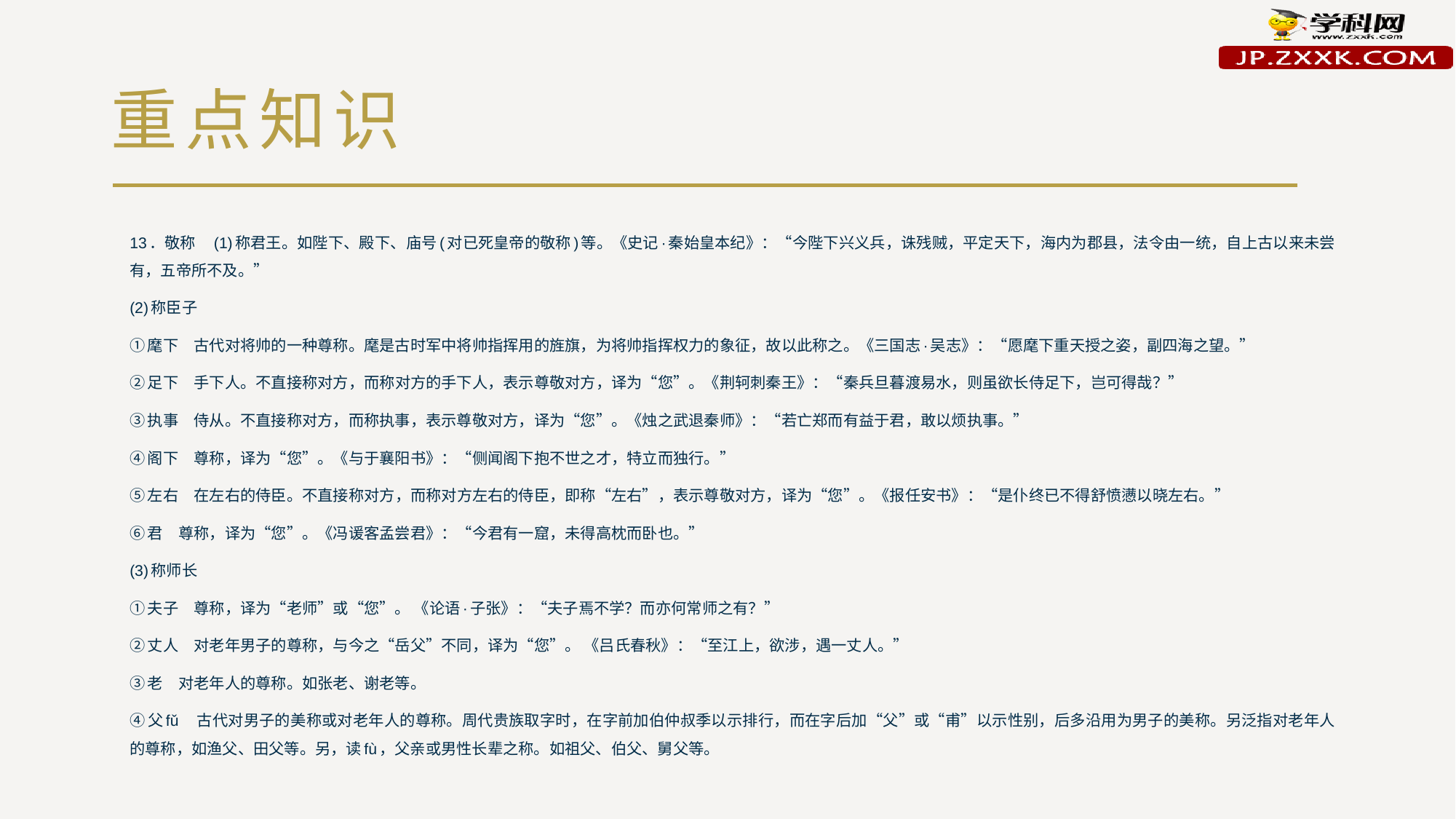

# 重点知识
13．敬称　(1)称君王。如陛下、殿下、庙号(对已死皇帝的敬称)等。《史记·秦始皇本纪》：“今陛下兴义兵，诛残贼，平定天下，海内为郡县，法令由一统，自上古以来未尝有，五帝所不及。”
(2)称臣子
①麾下　古代对将帅的一种尊称。麾是古时军中将帅指挥用的旌旗，为将帅指挥权力的象征，故以此称之。《三国志·吴志》：“愿麾下重天授之姿，副四海之望。”
②足下　手下人。不直接称对方，而称对方的手下人，表示尊敬对方，译为“您”。《荆轲刺秦王》：“秦兵旦暮渡易水，则虽欲长侍足下，岂可得哉？”
③执事　侍从。不直接称对方，而称执事，表示尊敬对方，译为“您”。《烛之武退秦师》：“若亡郑而有益于君，敢以烦执事。”
④阁下　尊称，译为“您”。《与于襄阳书》：“侧闻阁下抱不世之才，特立而独行。”
⑤左右　在左右的侍臣。不直接称对方，而称对方左右的侍臣，即称“左右”，表示尊敬对方，译为“您”。《报任安书》：“是仆终已不得舒愤懑以晓左右。”
⑥君　尊称，译为“您”。《冯谖客孟尝君》：“今君有一窟，未得高枕而卧也。”
(3)称师长
①夫子　尊称，译为“老师”或“您”。 《论语·子张》：“夫子焉不学？而亦何常师之有？”
②丈人　对老年男子的尊称，与今之“岳父”不同，译为“您”。 《吕氏春秋》：“至江上，欲涉，遇一丈人。”
③老　对老年人的尊称。如张老、谢老等。
④父fǔ　古代对男子的美称或对老年人的尊称。周代贵族取字时，在字前加伯仲叔季以示排行，而在字后加“父”或“甫”以示性别，后多沿用为男子的美称。另泛指对老年人的尊称，如渔父、田父等。另，读fù，父亲或男性长辈之称。如祖父、伯父、舅父等。